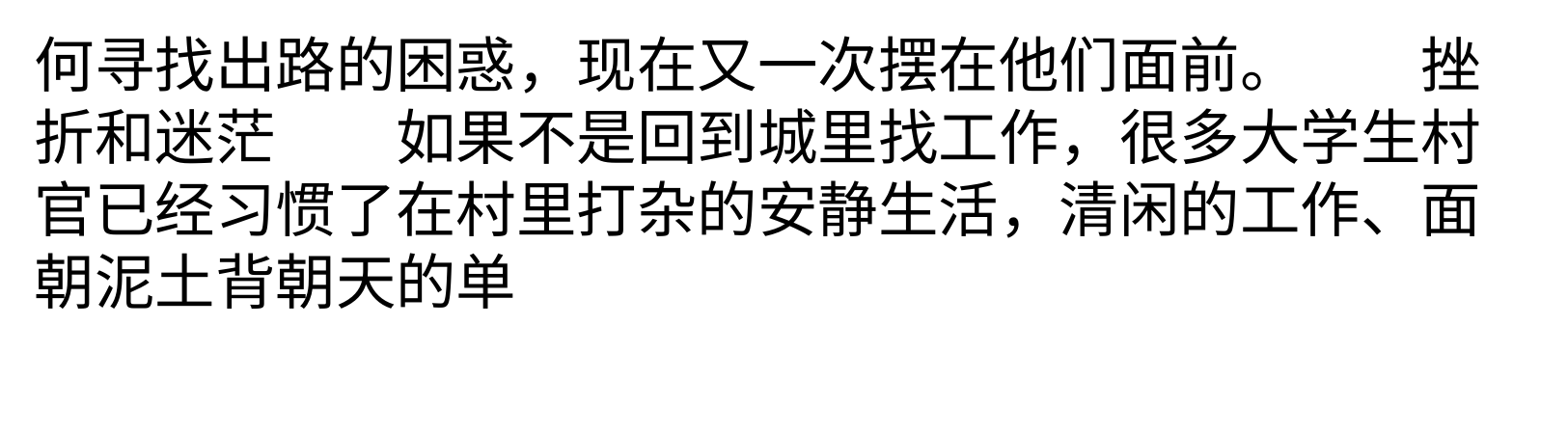

何寻找出路的困惑，现在又一次摆在他们面前。　　挫折和迷茫　　如果不是回到城里找工作，很多大学生村官已经习惯了在村里打杂的安静生活，清闲的工作、面朝泥土背朝天的单